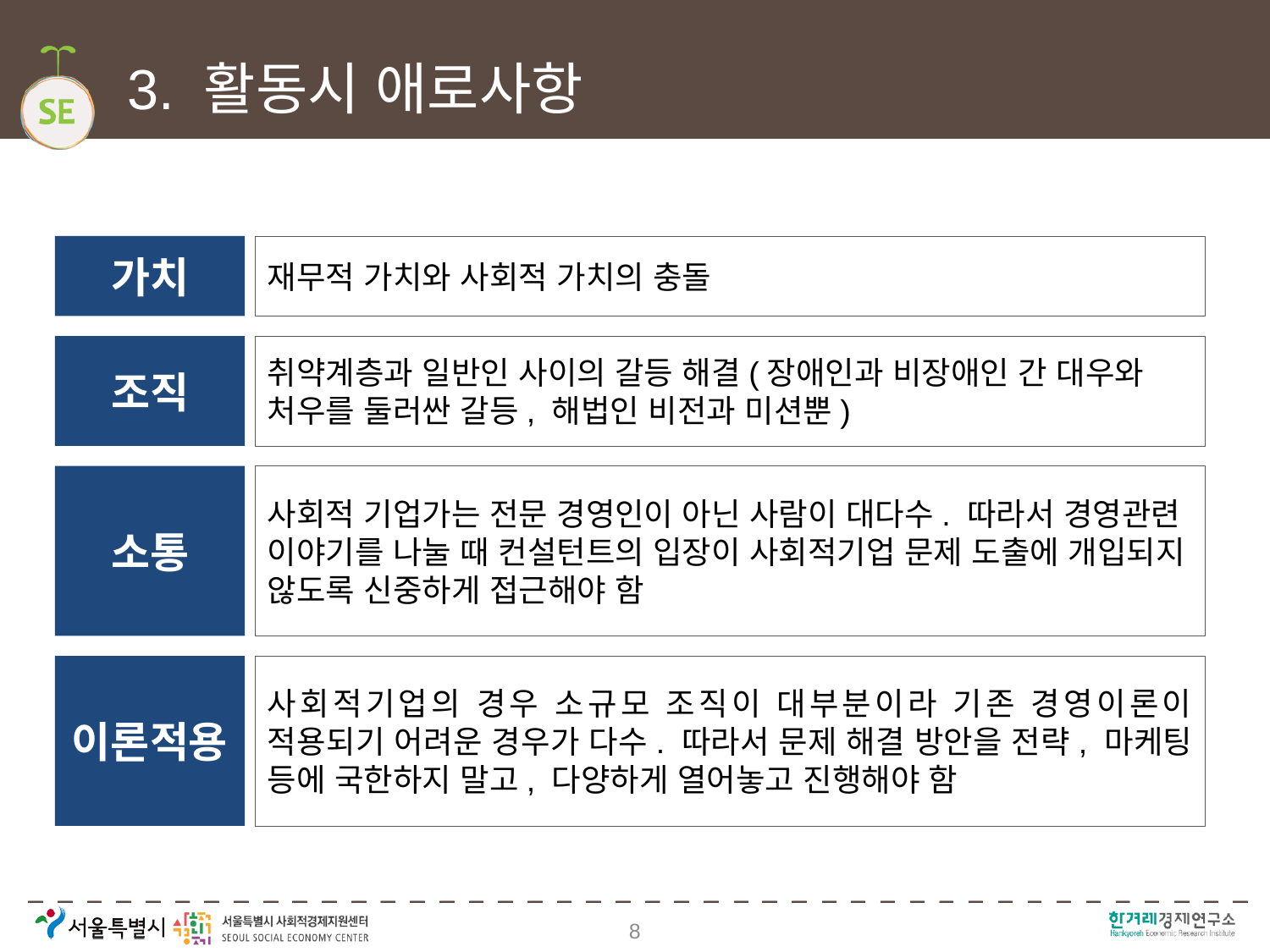

# 3. 활동시 애로사항
가치
재무적 가치와 사회적 가치의 충돌
조직
취약계층과 일반인 사이의 갈등 해결(장애인과 비장애인 간 대우와 처우를 둘러싼 갈등, 해법인 비전과 미션뿐)
소통
사회적 기업가는 전문 경영인이 아닌 사람이 대다수. 따라서 경영관련 이야기를 나눌 때 컨설턴트의 입장이 사회적기업 문제 도출에 개입되지 않도록 신중하게 접근해야 함
이론적용
사회적기업의 경우 소규모 조직이 대부분이라 기존 경영이론이 적용되기 어려운 경우가 다수. 따라서 문제 해결 방안을 전략, 마케팅 등에 국한하지 말고, 다양하게 열어놓고 진행해야 함
8